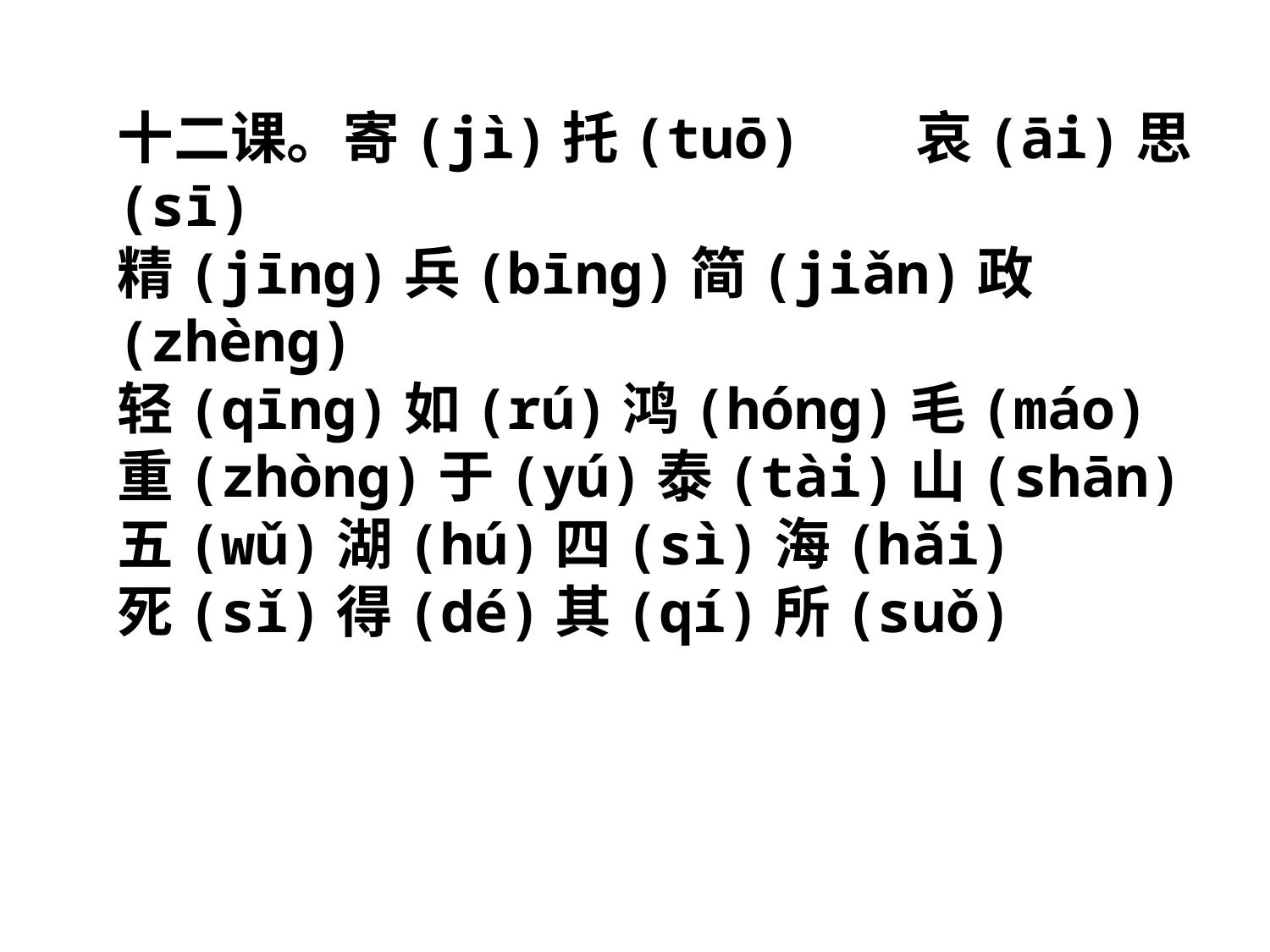

十二课。寄(jì)托(tuō)   哀(āi)思(sī)
精(jīng)兵(bīng)简(jiǎn)政(zhèng)
轻(qīng)如(rú)鸿(hóng)毛(máo)
重(zhòng)于(yú)泰(tài)山(shān)
五(wǔ)湖(hú)四(sì)海(hǎi)
死(sǐ)得(dé)其(qí)所(suǒ)